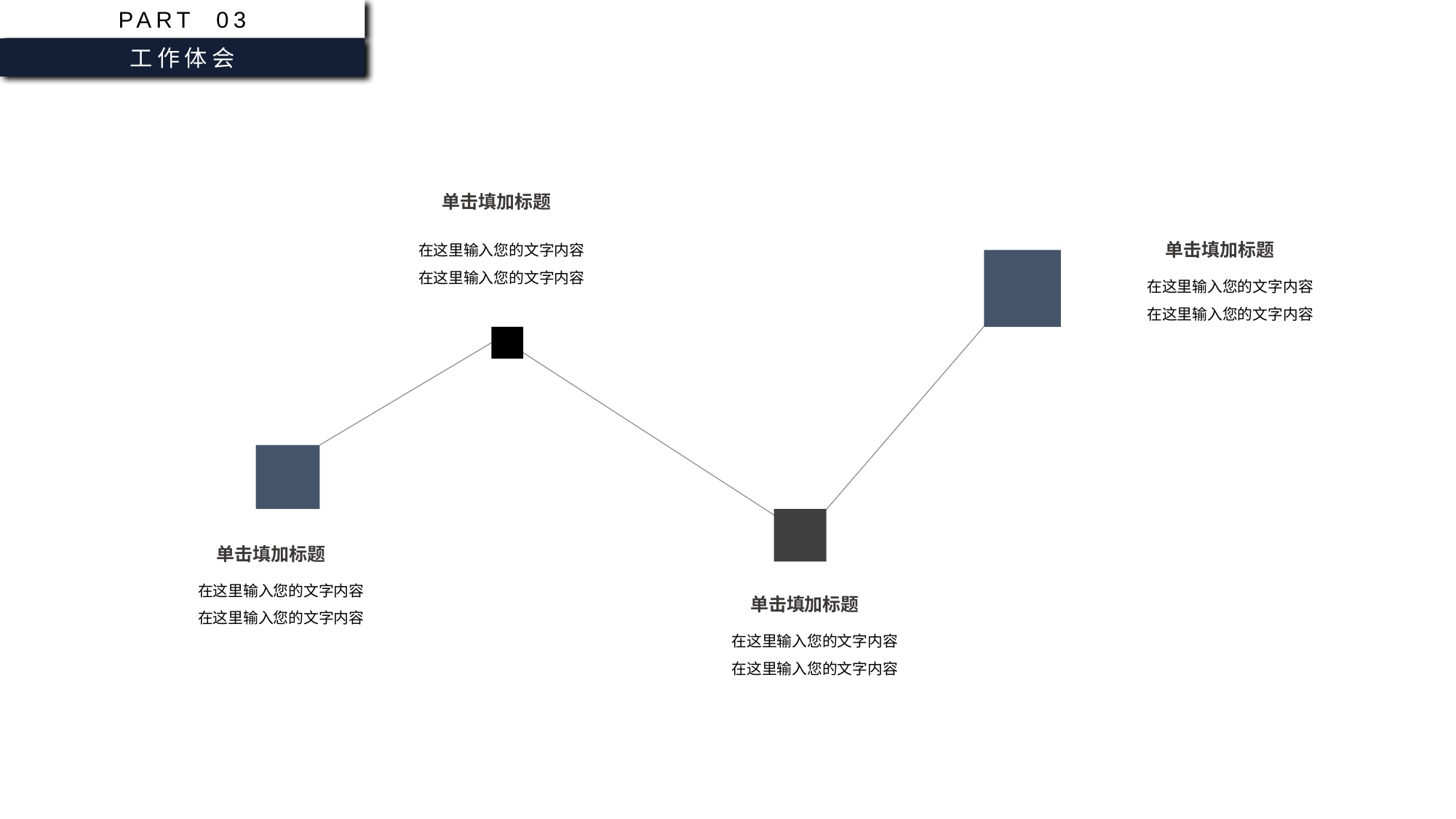

PART  03
工作体会
单击填加标题
单击填加标题
在这里输入您的文字内容
在这里输入您的文字内容

在这里输入您的文字内容
在这里输入您的文字内容

单击填加标题
在这里输入您的文字内容
在这里输入您的文字内容
单击填加标题
在这里输入您的文字内容
在这里输入您的文字内容